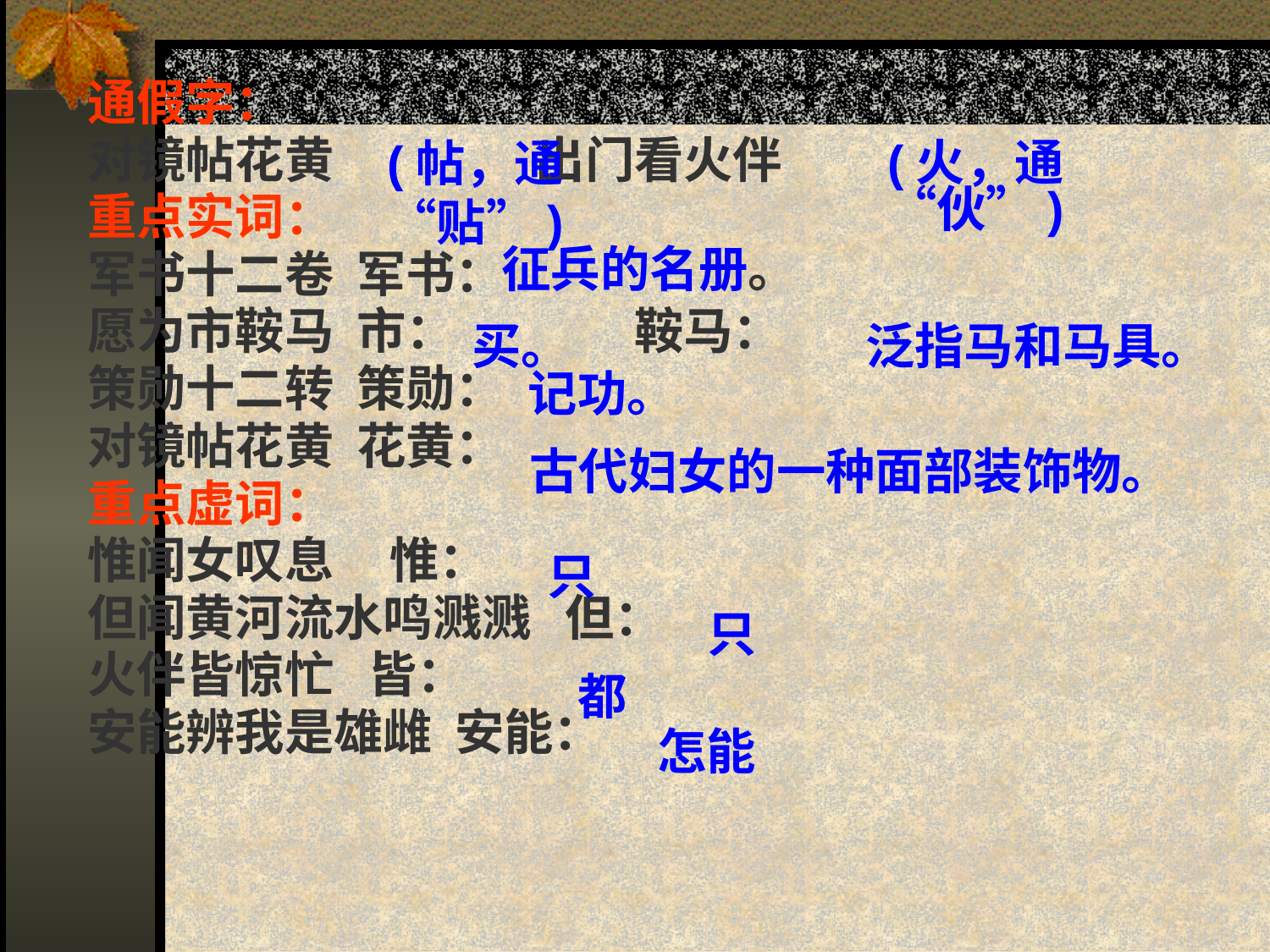

通假字：
对镜帖花黄                  出门看火伴
重点实词：
军书十二卷  军书：
愿为市鞍马  市：                鞍马：
策勋十二转  策勋：
对镜帖花黄  花黄：
重点虚词：
惟闻女叹息     惟：
但闻黄河流水鸣溅溅   但：
火伴皆惊忙   皆：
安能辨我是雄雌  安能：
#

(帖，通“贴”)
(火，通“伙”)

征兵的名册。
买。
泛指马和马具。
记功。
古代妇女的一种面部装饰物。
只
只
都
怎能